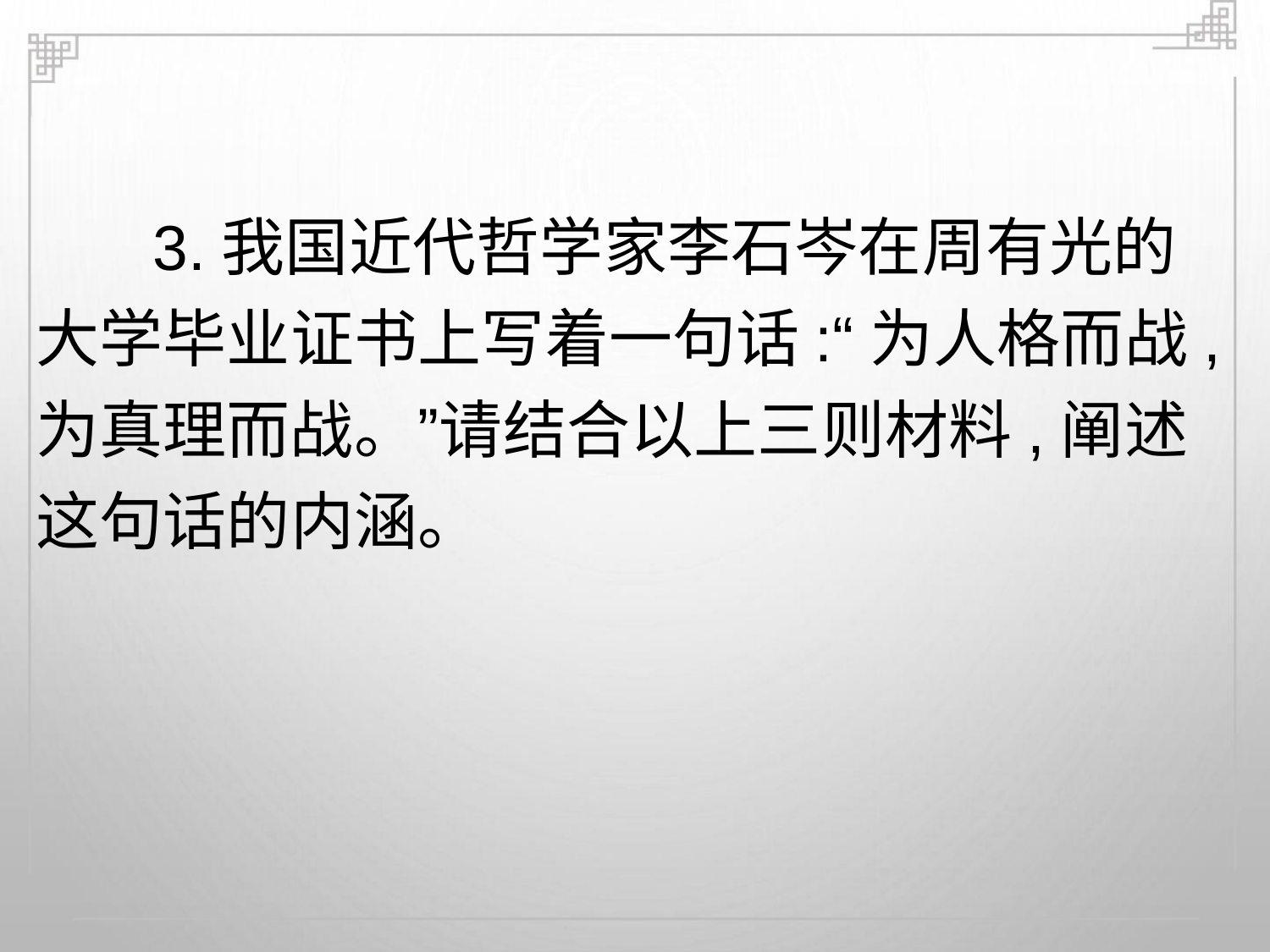

3.我国近代哲学家李石岑在周有光的
大学毕业证书上写着一句话:“为人格而战,
为真理而战。”请结合以上三则材料,阐述
这句话的内涵。